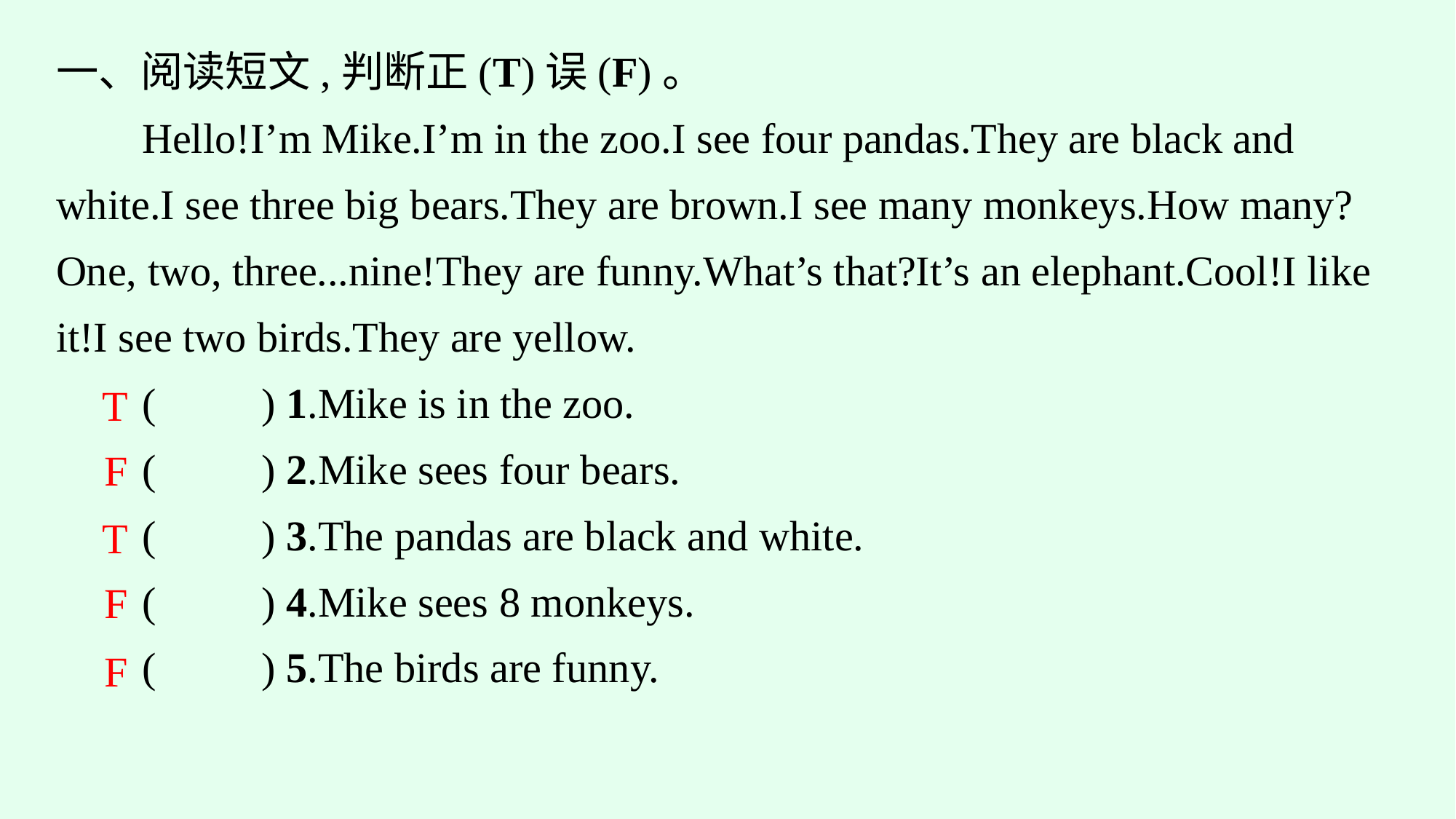

一、阅读短文,判断正(T)误(F)。
Hello!I’m Mike.I’m in the zoo.I see four pandas.They are black and white.I see three big bears.They are brown.I see many monkeys.How many? One, two, three...nine!They are funny.What’s that?It’s an elephant.Cool!I like it!I see two birds.They are yellow.
(　　) 1.Mike is in the zoo.
(　　) 2.Mike sees four bears.
(　　) 3.The pandas are black and white.
(　　) 4.Mike sees 8 monkeys.
(　　) 5.The birds are funny.
T
F
T
F
F